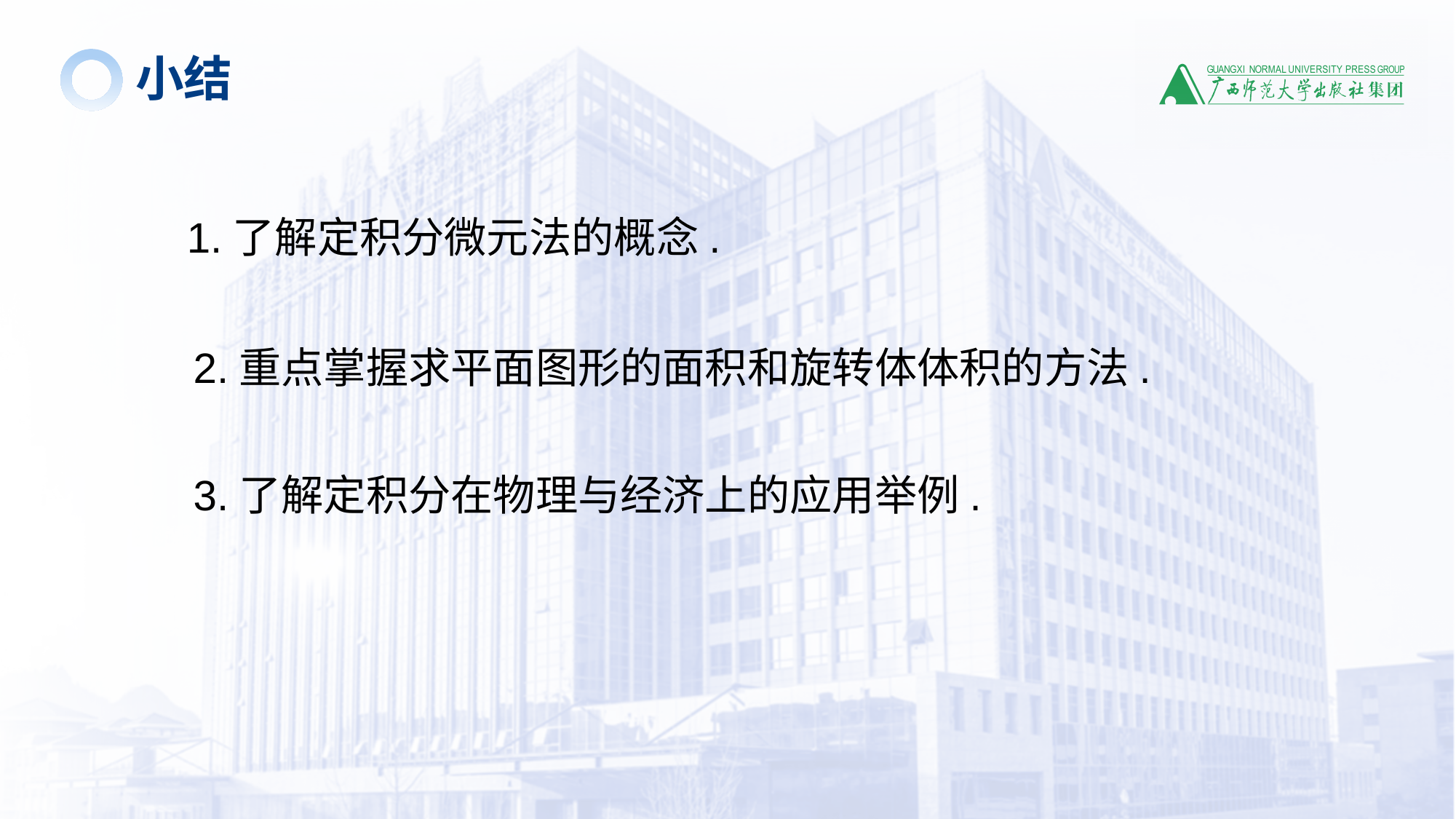

小结

1.了解定积分微元法的概念.
2.重点掌握求平面图形的面积和旋转体体积的方法.
3.了解定积分在物理与经济上的应用举例.